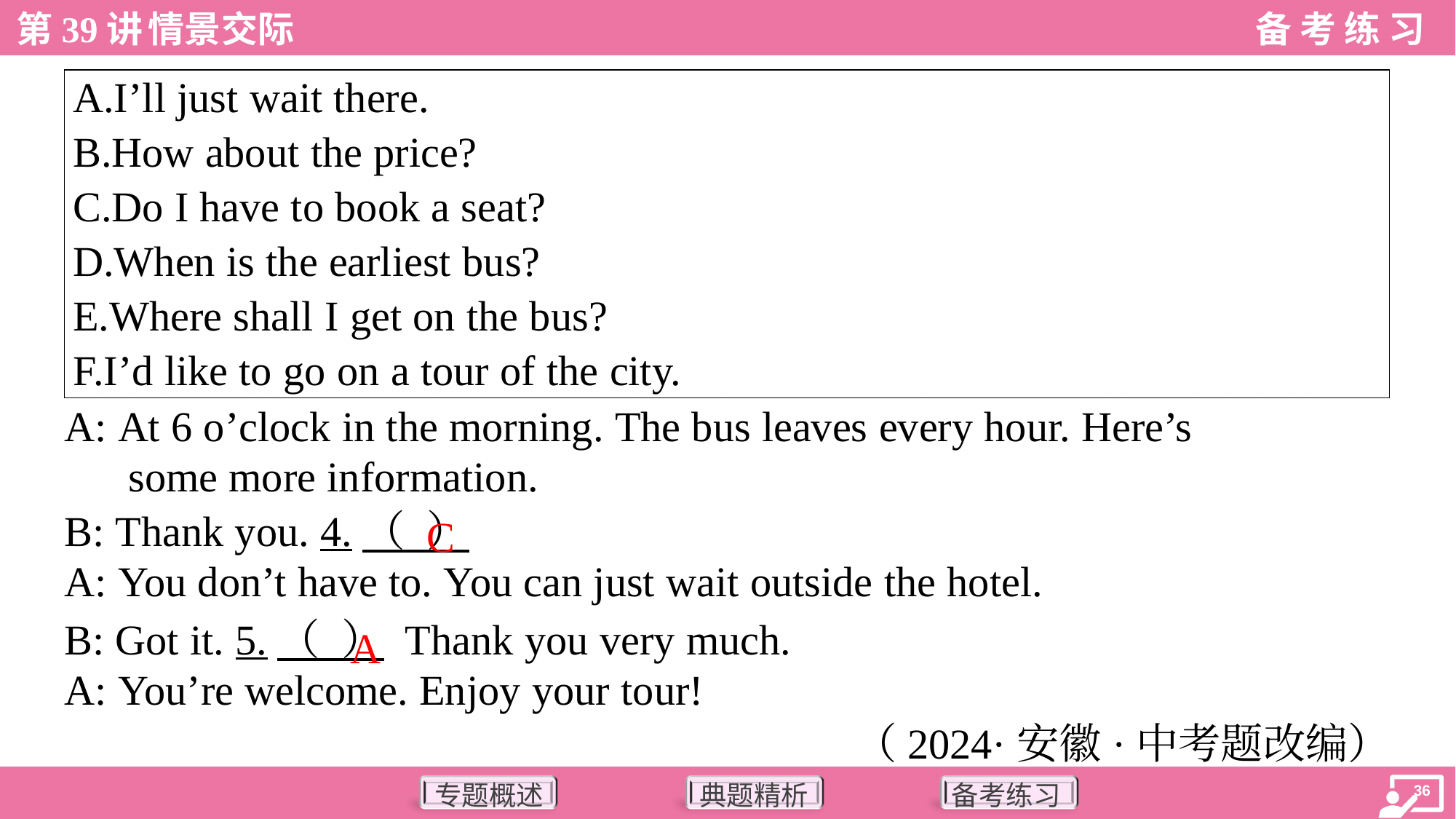

| A.I’ll just wait there. B.How about the price? C.Do I have to book a seat? D.When is the earliest bus? E.Where shall I get on the bus? F.I’d like to go on a tour of the city. |
| --- |
A: At 6 o’clock in the morning. The bus leaves every hour. Here’s
some more information.
C
B: Thank you. 4.（  ）
A: You don’t have to. You can just wait outside the hotel.
A
B: Got it. 5.（  ） Thank you very much.
A: You’re welcome. Enjoy your tour!
（2024·安徽·中考题改编）